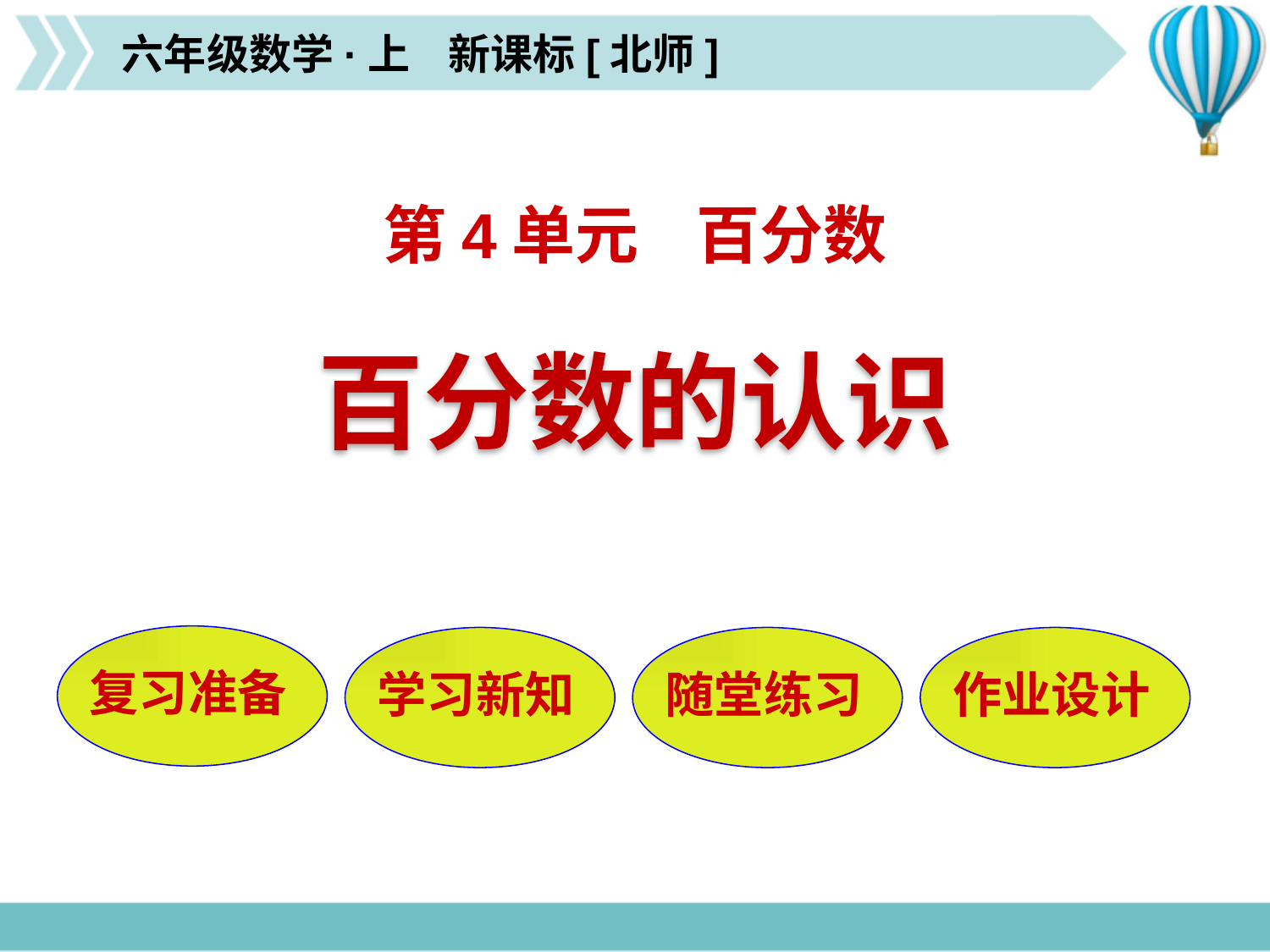

六年级数学·上    新课标[北师]
第4单元    百分数
百分数的认识

复习准备

学习新知

随堂练习

作业设计